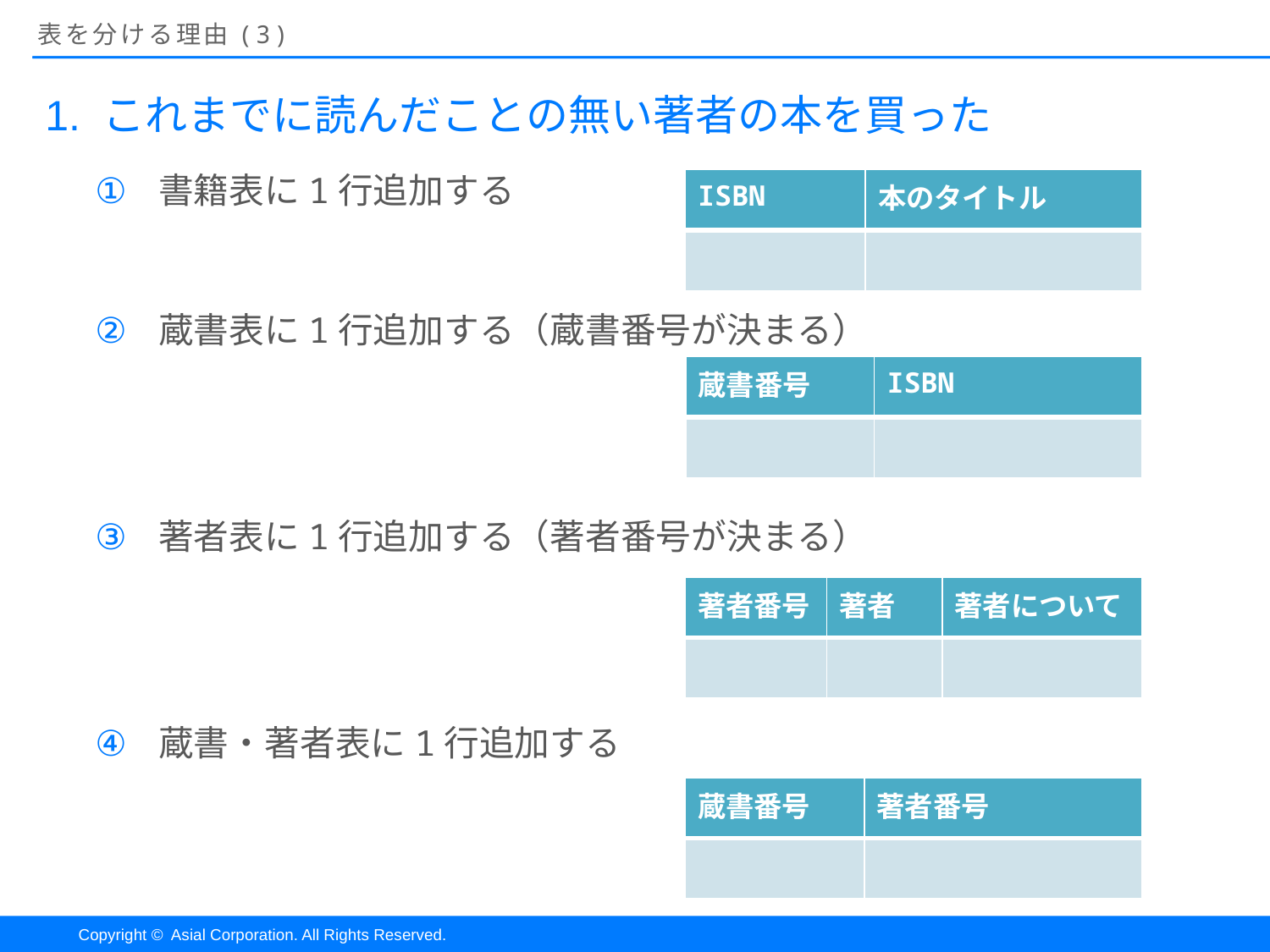

# 表を分ける理由(3)

これまでに読んだことの無い著者の本を買った
書籍表に1行追加する

蔵書表に1行追加する（蔵書番号が決まる）

著者表に1行追加する（著者番号が決まる）

蔵書・著者表に1行追加する

| ISBN | 本のタイトル |
| --- | --- |
|  |  |
| 蔵書番号 | ISBN |
| --- | --- |
|  |  |
| 著者番号 | 著者 | 著者について |
| --- | --- | --- |
|  |  |  |
| 蔵書番号 | 著者番号 |
| --- | --- |
|  |  |